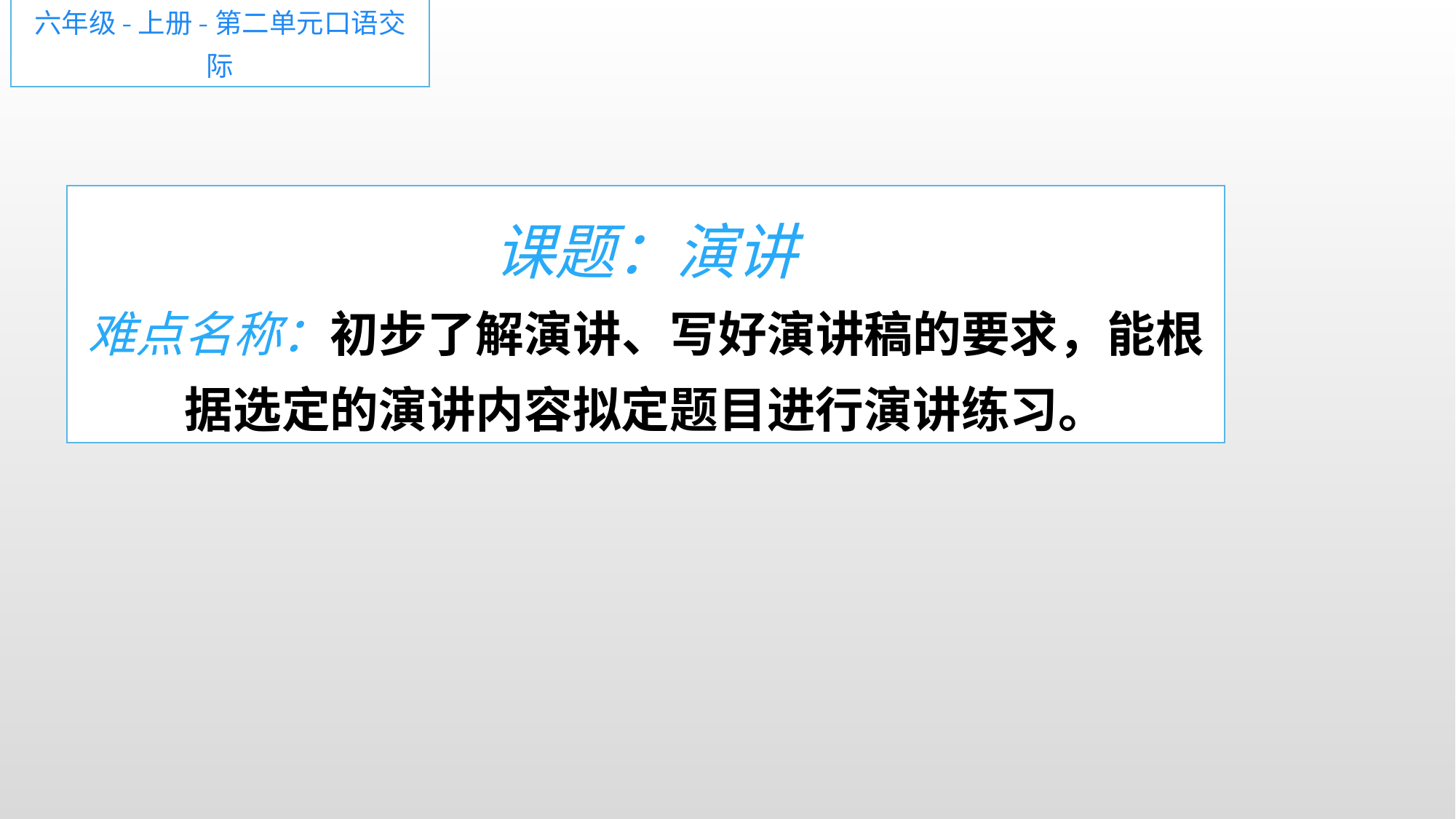

六年级-上册-第二单元口语交际
课题：演讲
难点名称：初步了解演讲、写好演讲稿的要求，能根据选定的演讲内容拟定题目进行演讲练习。
1